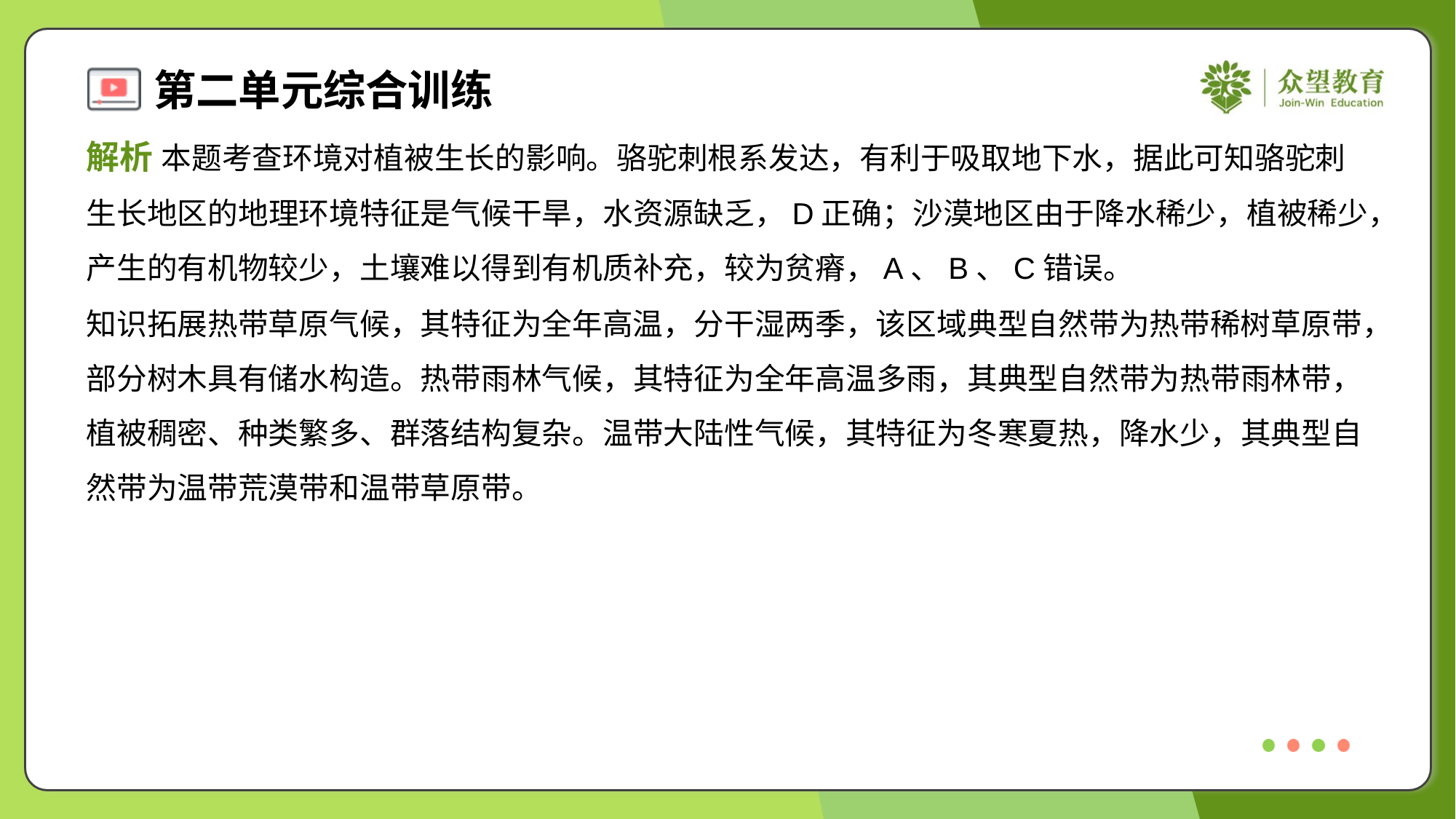

解析 本题考查环境对植被生长的影响。骆驼刺根系发达，有利于吸取地下水，据此可知骆驼刺
生长地区的地理环境特征是气候干旱，水资源缺乏，D正确；沙漠地区由于降水稀少，植被稀少，
产生的有机物较少，土壤难以得到有机质补充，较为贫瘠，A、B、C错误。
知识拓展热带草原气候，其特征为全年高温，分干湿两季，该区域典型自然带为热带稀树草原带，
部分树木具有储水构造。热带雨林气候，其特征为全年高温多雨，其典型自然带为热带雨林带，
植被稠密、种类繁多、群落结构复杂。温带大陆性气候，其特征为冬寒夏热，降水少，其典型自
然带为温带荒漠带和温带草原带。